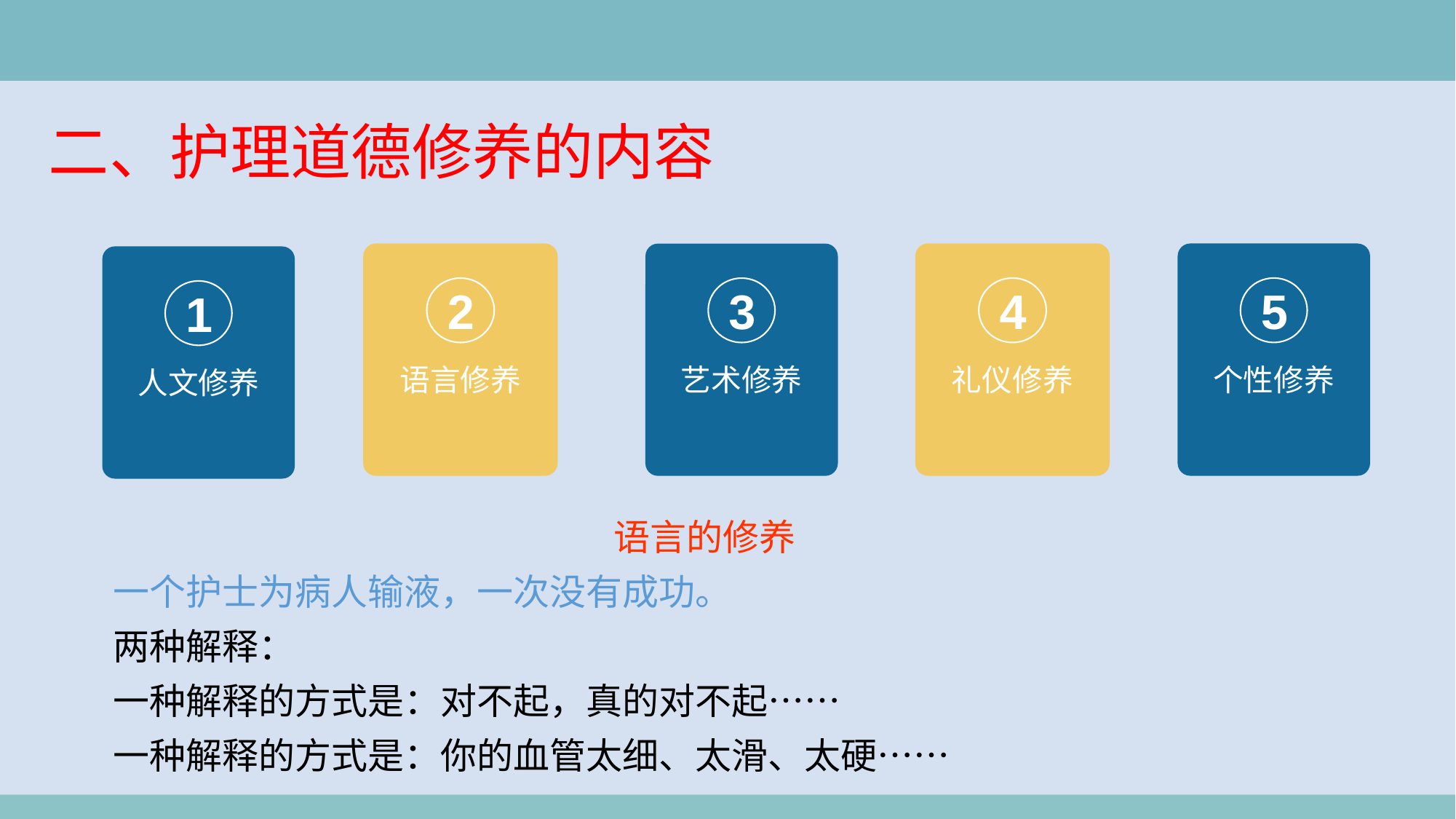

二、护理道德修养的内容

4
礼仪修养

2
语言修养

5
个性修养

3
艺术修养

1
人文修养
语言的修养
一个护士为病人输液，一次没有成功。
两种解释：
一种解释的方式是：对不起，真的对不起……
一种解释的方式是：你的血管太细、太滑、太硬……